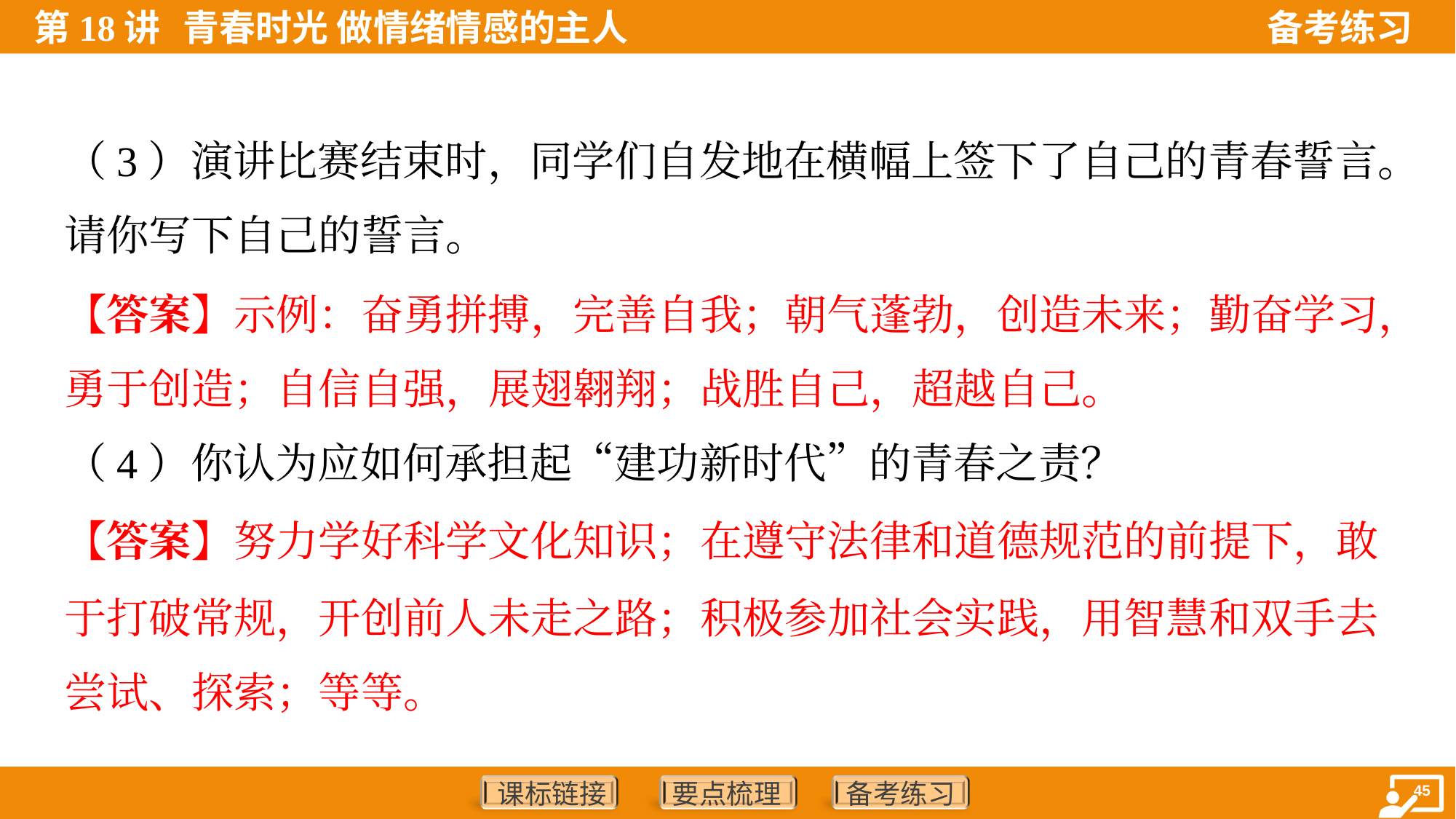

（3）演讲比赛结束时，同学们自发地在横幅上签下了自己的青春誓言。
请你写下自己的誓言。
【答案】示例：奋勇拼搏，完善自我；朝气蓬勃，创造未来；勤奋学习，
勇于创造；自信自强，展翅翱翔；战胜自己，超越自己。
（4）你认为应如何承担起“建功新时代”的青春之责？
【答案】努力学好科学文化知识；在遵守法律和道德规范的前提下，敢
于打破常规，开创前人未走之路；积极参加社会实践，用智慧和双手去
尝试、探索；等等。